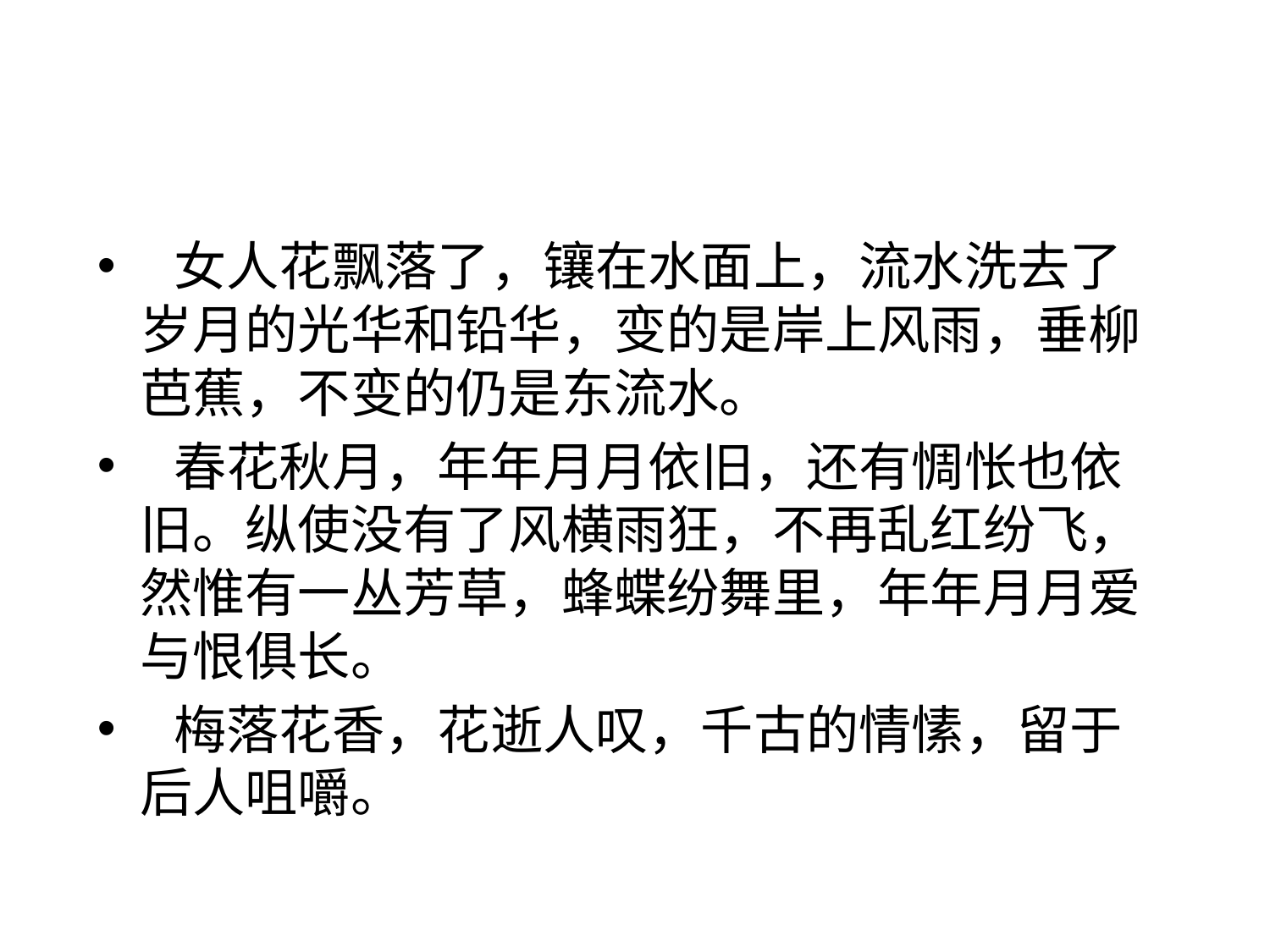

女人花飘落了，镶在水面上，流水洗去了岁月的光华和铅华，变的是岸上风雨，垂柳芭蕉，不变的仍是东流水。
  春花秋月，年年月月依旧，还有惆怅也依旧。纵使没有了风横雨狂，不再乱红纷飞，然惟有一丛芳草，蜂蝶纷舞里，年年月月爱与恨俱长。
  梅落花香，花逝人叹，千古的情愫，留于后人咀嚼。